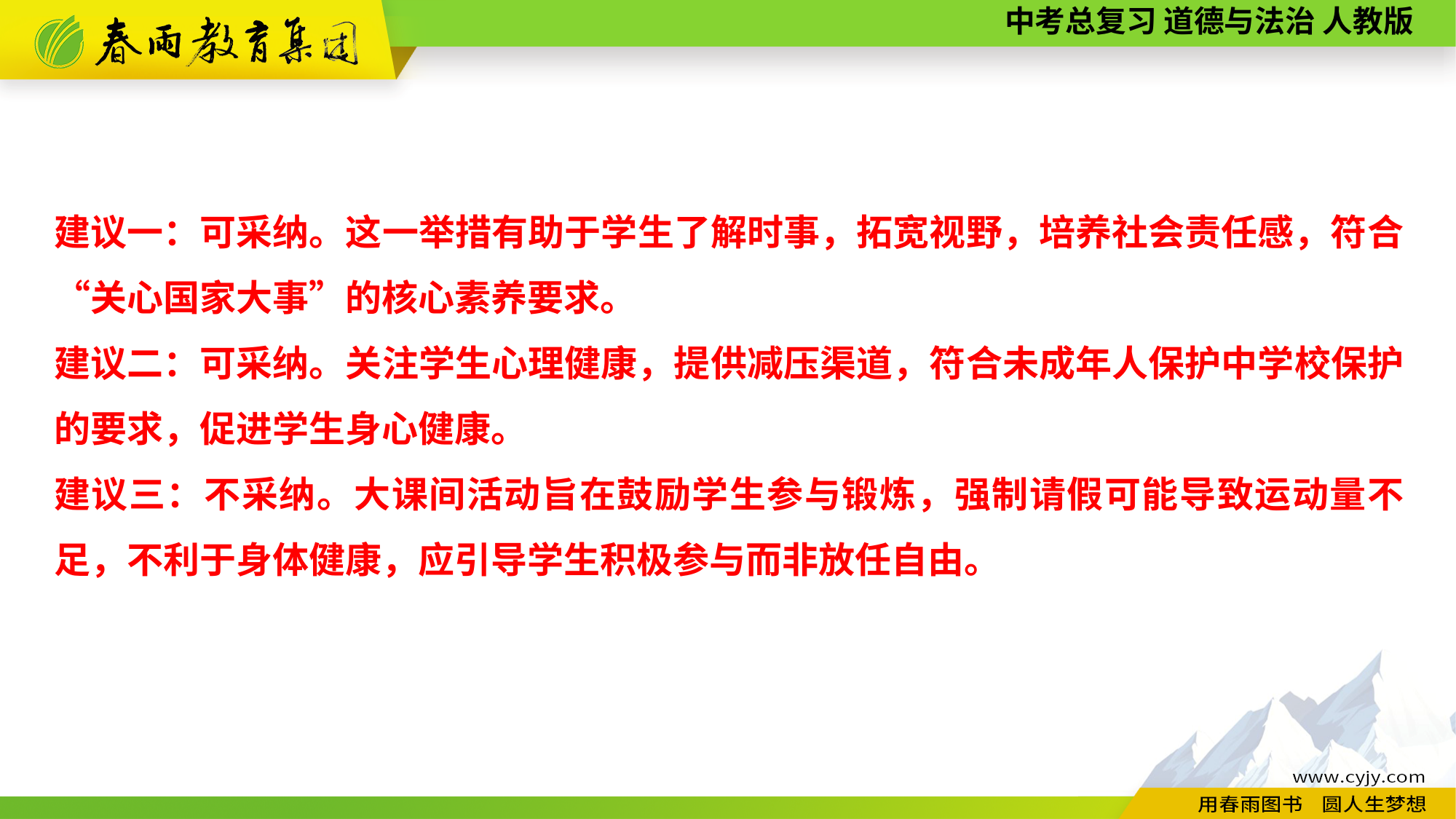

建议一：可采纳。这一举措有助于学生了解时事，拓宽视野，培养社会责任感，符合“关心国家大事”的核心素养要求。
建议二：可采纳。关注学生心理健康，提供减压渠道，符合未成年人保护中学校保护的要求，促进学生身心健康。
建议三：不采纳。大课间活动旨在鼓励学生参与锻炼，强制请假可能导致运动量不足，不利于身体健康，应引导学生积极参与而非放任自由。